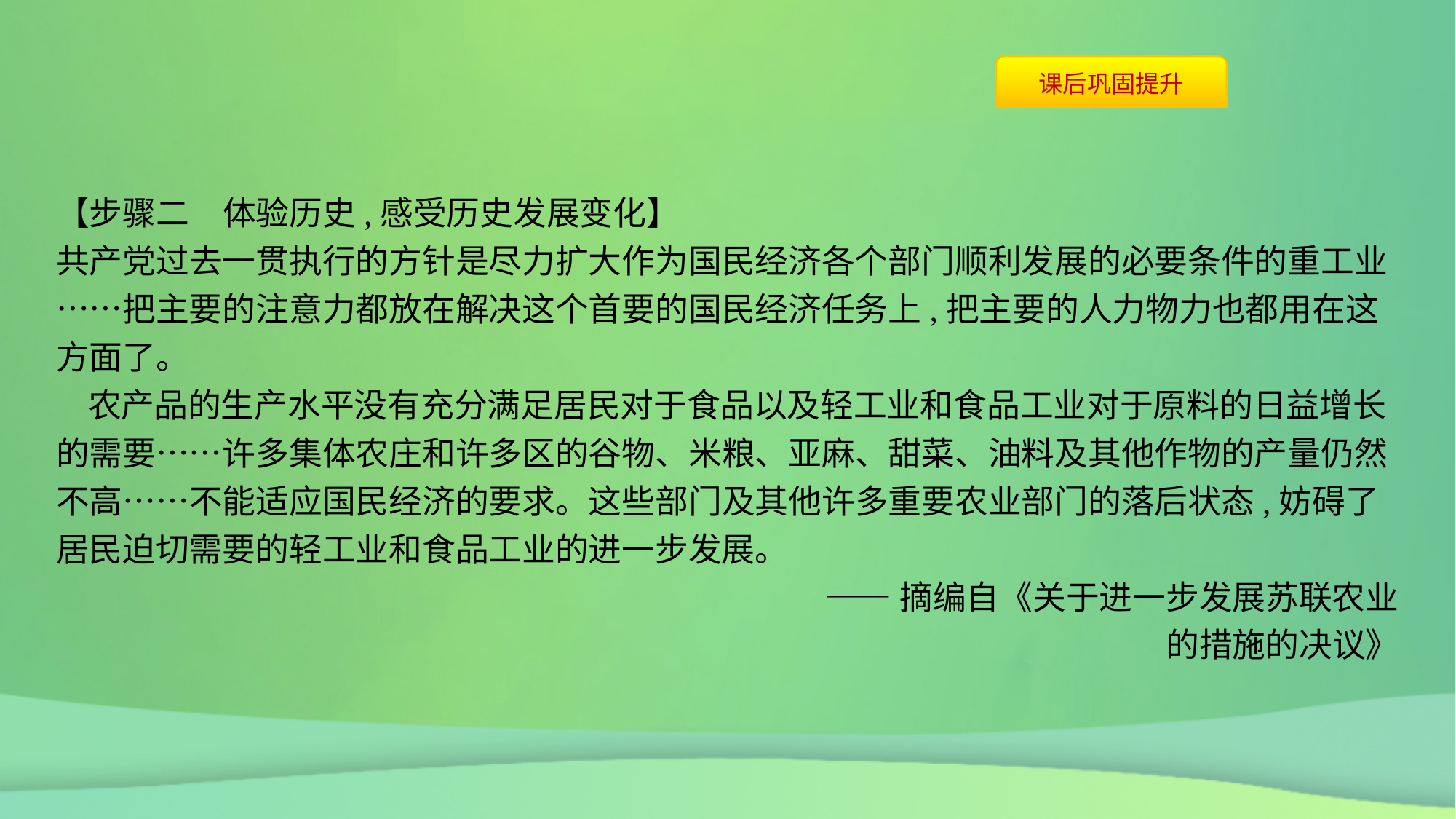

【步骤二　体验历史,感受历史发展变化】
共产党过去一贯执行的方针是尽力扩大作为国民经济各个部门顺利发展的必要条件的重工业……把主要的注意力都放在解决这个首要的国民经济任务上,把主要的人力物力也都用在这方面了。
农产品的生产水平没有充分满足居民对于食品以及轻工业和食品工业对于原料的日益增长的需要……许多集体农庄和许多区的谷物、米粮、亚麻、甜菜、油料及其他作物的产量仍然不高……不能适应国民经济的要求。这些部门及其他许多重要农业部门的落后状态,妨碍了居民迫切需要的轻工业和食品工业的进一步发展。
——摘编自《关于进一步发展苏联农业
的措施的决议》